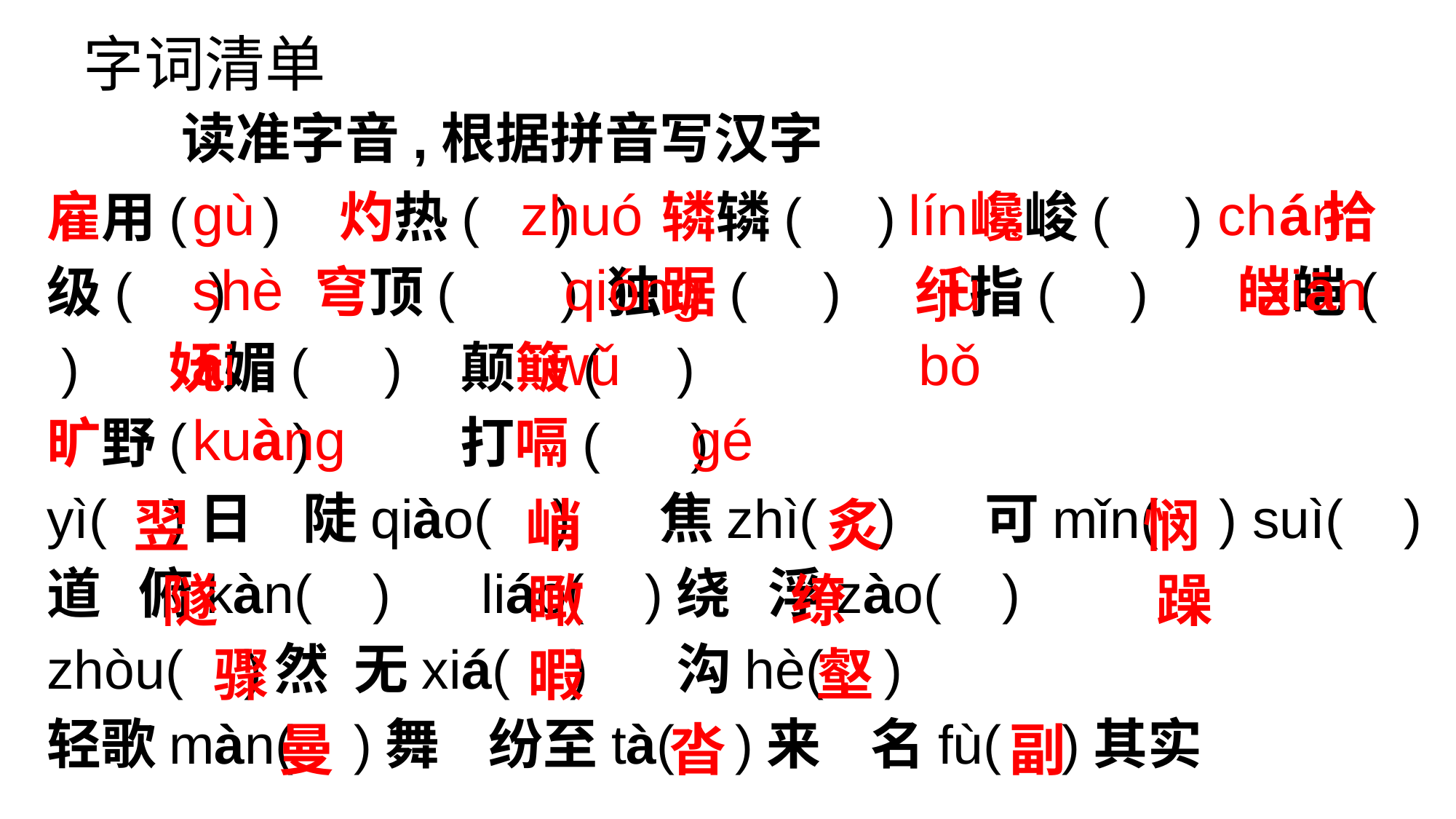

字词清单

读准字音,根据拼音写汉字
雇用(     )   灼热(     )     辚辚(     )    巉峻(     )       拾级(     )     穹顶(       ) 独踞(     )    纤指(     )     皑皑(     )     妩媚(     )   颠簸(     )
旷野(       )         打嗝(      )
yì(    )日    陡qiào(    )     焦zhì(    )     可mǐn(    ) suì(    )道   俯kàn(    )      liáo(    )绕   浮zào(    )
zhòu(    )然  无xiá(    )     沟hè(    )
轻歌màn(    )舞    纷至tà(    )来    名fù(    )其实
  ɡù                 zhuó                 lín                chán
  shè                  qiónɡ               jù                  xiān
  ái                    wǔ                   bǒ
  kuànɡ                      ɡé

   翌                          峭                   炙                    悯
     隧                        瞰                缭                        躁
         骤                    暇                  壑
              曼                          沓                      副